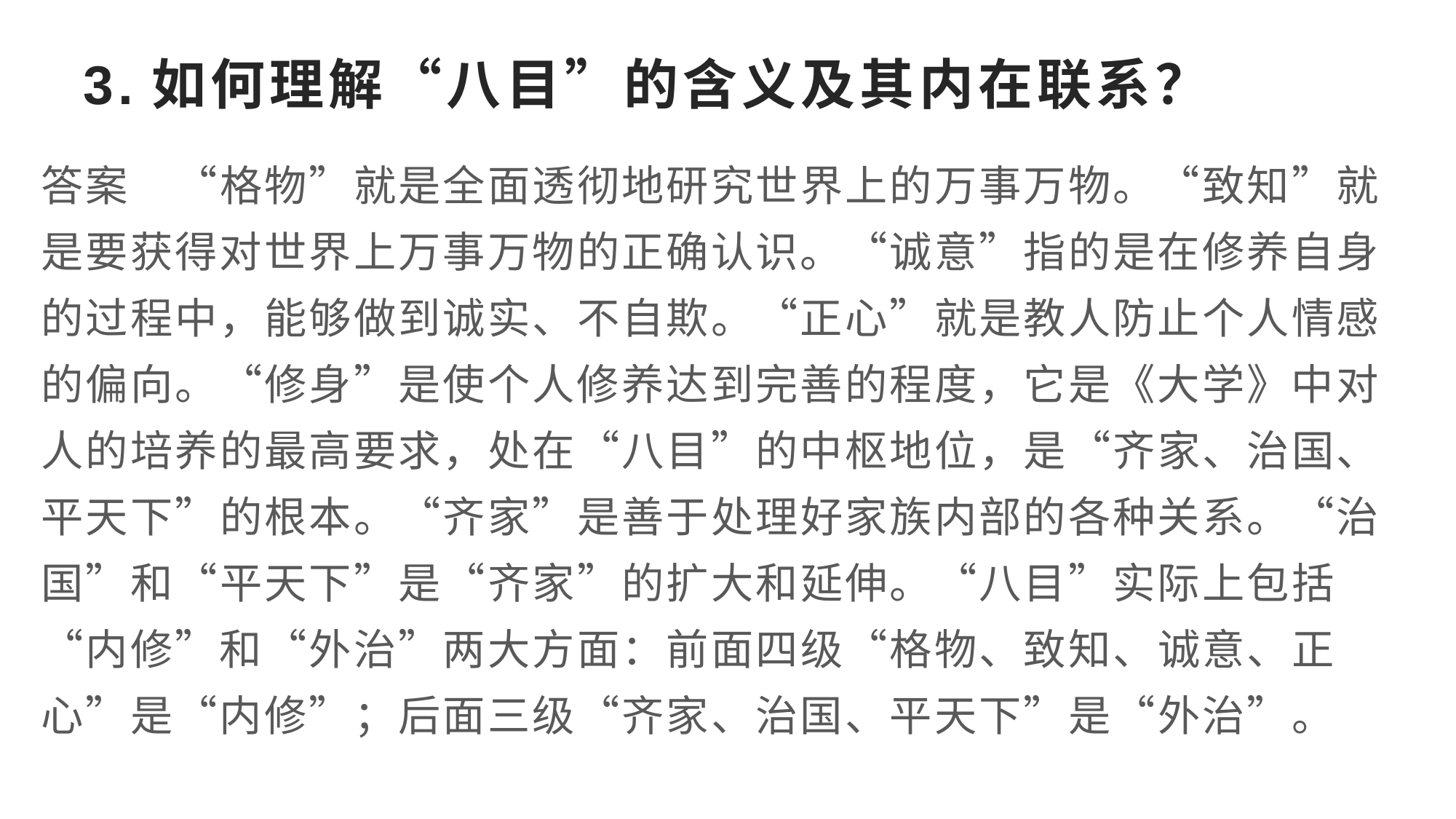

# 3.如何理解“八目”的含义及其内在联系？
答案　“格物”就是全面透彻地研究世界上的万事万物。“致知”就是要获得对世界上万事万物的正确认识。“诚意”指的是在修养自身的过程中，能够做到诚实、不自欺。“正心”就是教人防止个人情感的偏向。“修身”是使个人修养达到完善的程度，它是《大学》中对人的培养的最高要求，处在“八目”的中枢地位，是“齐家、治国、平天下”的根本。“齐家”是善于处理好家族内部的各种关系。“治国”和“平天下”是“齐家”的扩大和延伸。“八目”实际上包括“内修”和“外治”两大方面：前面四级“格物、致知、诚意、正心”是“内修”；后面三级“齐家、治国、平天下”是“外治”。